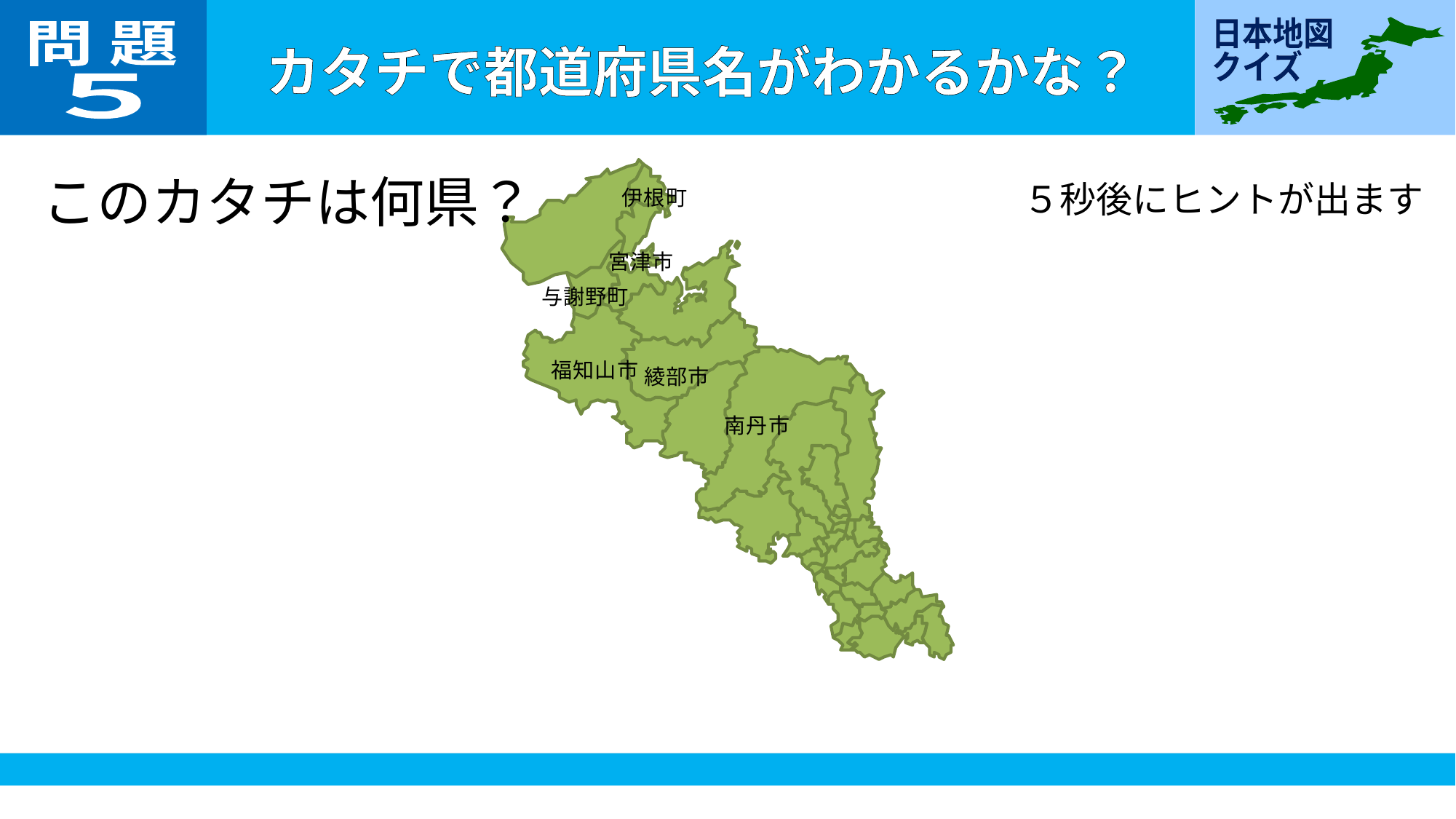

問 題
５

このカタチは何県？
５秒後にヒントが出ます
伊根町
宮津市
与謝野町
福知山市
綾部市
南丹市